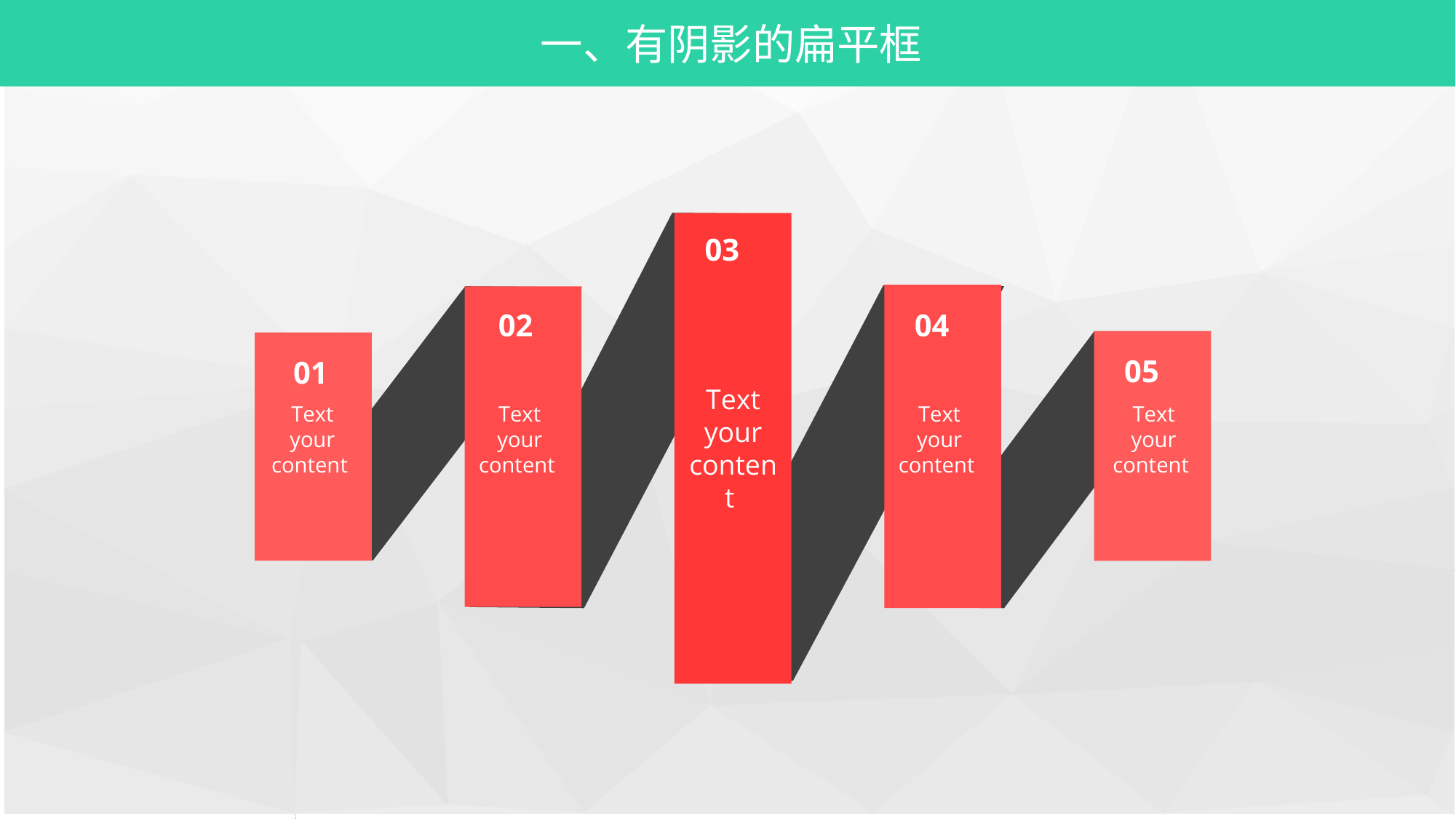

一、有阴影的扁平框
03
Text your content

04

Text your content
02

Text your content

05

Text your content
01

Text your content